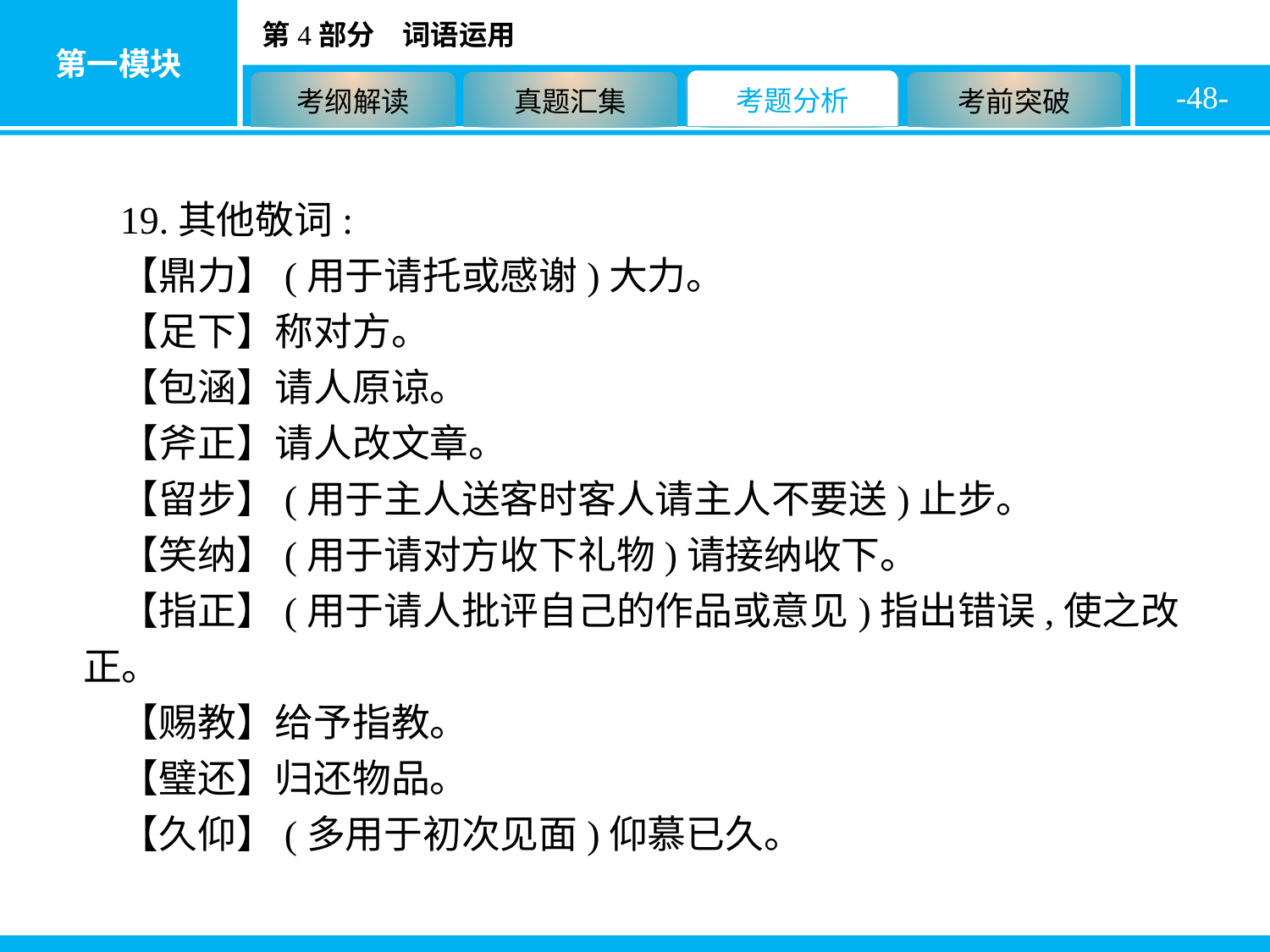

-48-
19.其他敬词:
【鼎力】(用于请托或感谢)大力。
【足下】称对方。
【包涵】请人原谅。
【斧正】请人改文章。
【留步】(用于主人送客时客人请主人不要送)止步。
【笑纳】(用于请对方收下礼物)请接纳收下。
【指正】(用于请人批评自己的作品或意见)指出错误,使之改正。
【赐教】给予指教。
【璧还】归还物品。
【久仰】(多用于初次见面)仰慕已久。